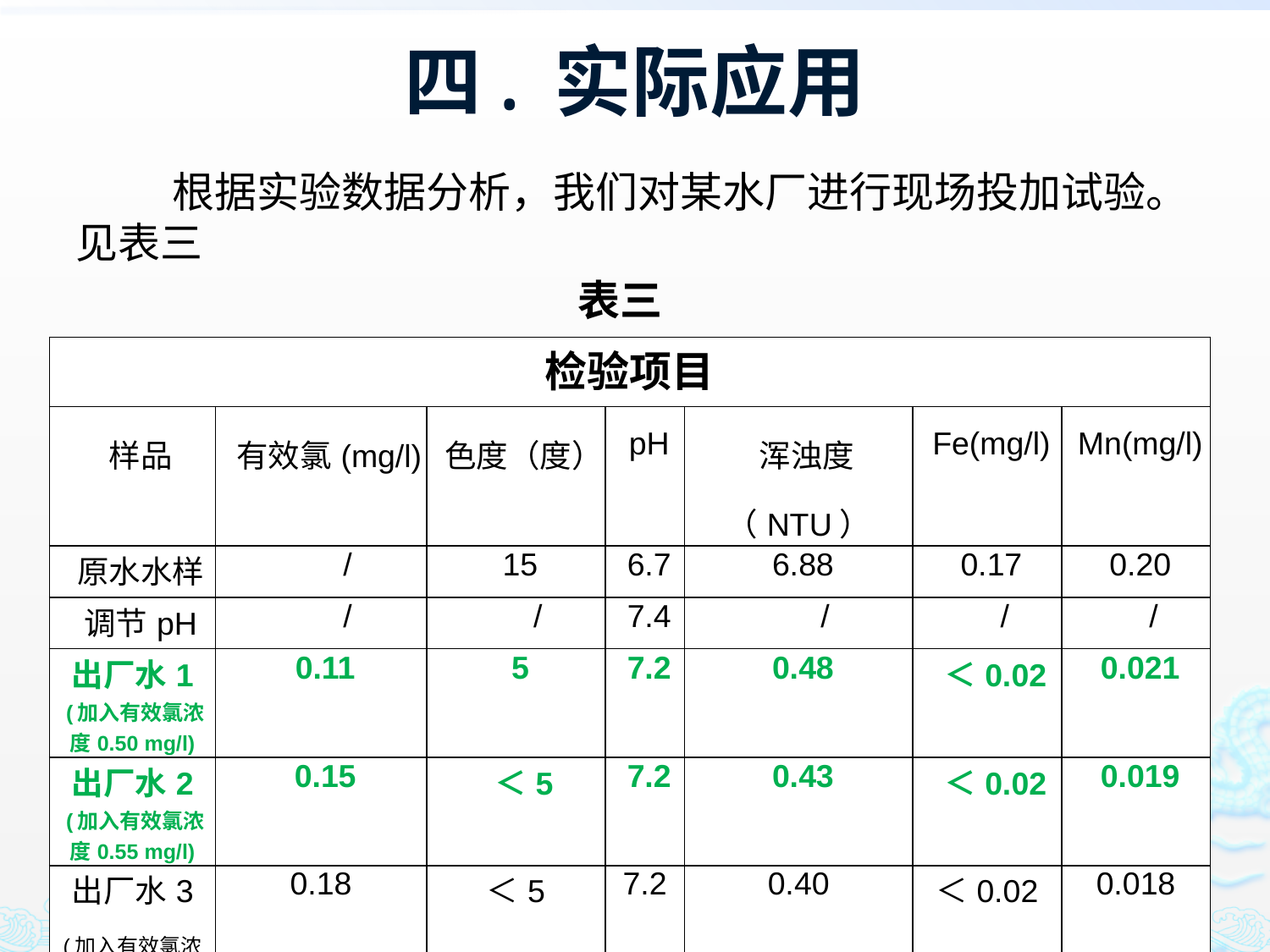

# 四. 实际应用
         根据实验数据分析，我们对某水厂进行现场投加试验。见表三

表三
| 检验项目 |  |  |  |  |  |  |
| --- | --- | --- | --- | --- | --- | --- |
| 样品 | 有效氯(mg/l) | 色度（度） | pH | 浑浊度（NTU） | Fe(mg/l) | Mn(mg/l) |
| 原水水样 | / | 15 | 6.7 | 6.88 | 0.17 | 0.20 |
| 调节pH | / | / | 7.4 | / | / | / |
| 出厂水1 (加入有效氯浓 度0.50 mg/l) | 0.11 | 5 | 7.2 | 0.48 | ＜0.02 | 0.021 |
| 出厂水2 (加入有效氯浓度0.55 mg/l) | 0.15 | ＜5 | 7.2 | 0.43 | ＜0.02 | 0.019 |
| 出厂水3 (加入有效氯浓度0.60 mg/l) | 0.18 | ＜5 | 7.2 | 0.40 | ＜0.02 | 0.018 |